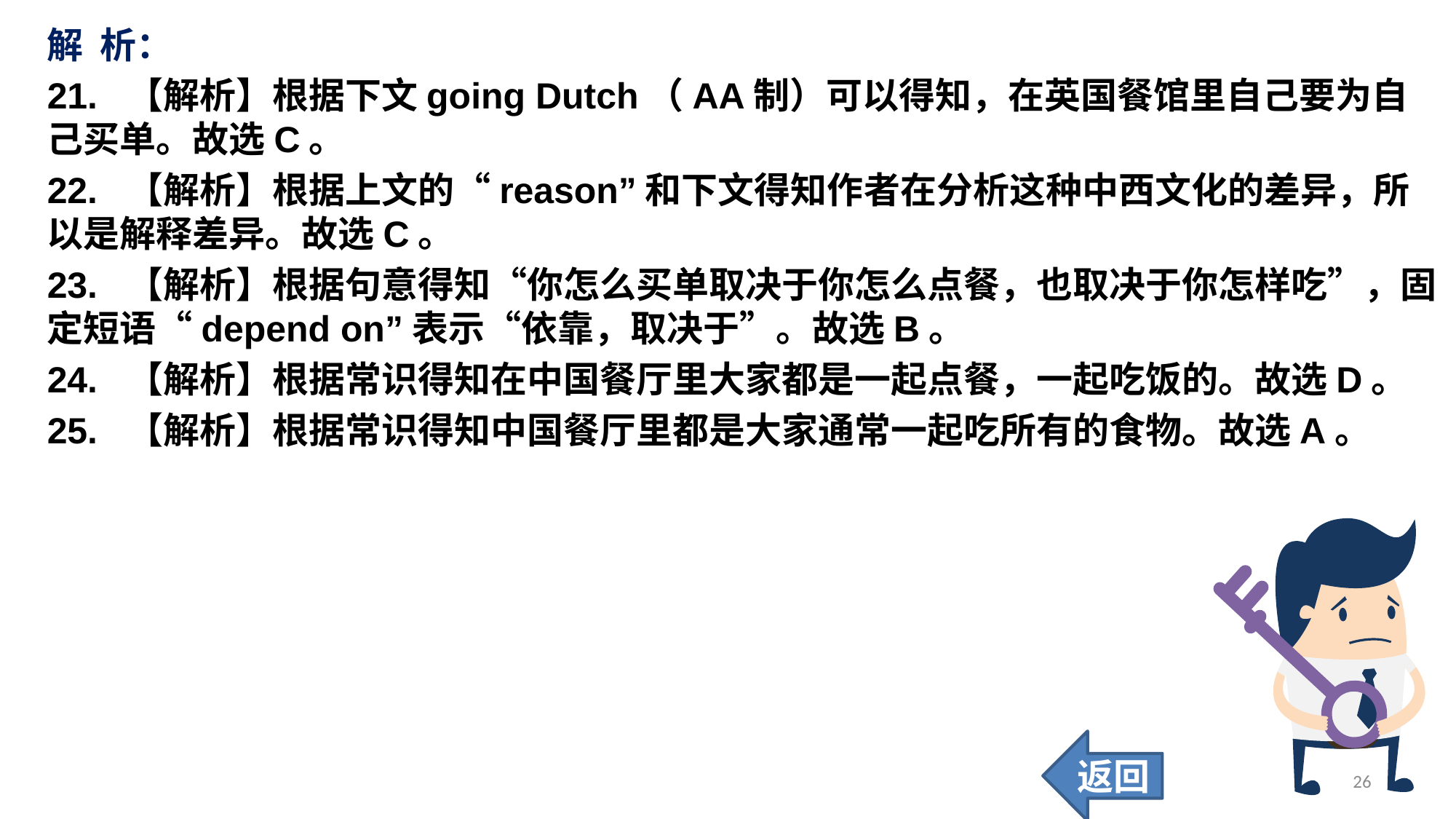

解  析：
21.  【解析】根据下文going Dutch（AA制）可以得知，在英国餐馆里自己要为自己买单。故选C。
22.  【解析】根据上文的“reason”和下文得知作者在分析这种中西文化的差异，所以是解释差异。故选C。
23.  【解析】根据句意得知“你怎么买单取决于你怎么点餐，也取决于你怎样吃”，固定短语“depend on”表示“依靠，取决于”。故选B。
24.  【解析】根据常识得知在中国餐厅里大家都是一起点餐，一起吃饭的。故选D。
25.  【解析】根据常识得知中国餐厅里都是大家通常一起吃所有的食物。故选A。

返回
26